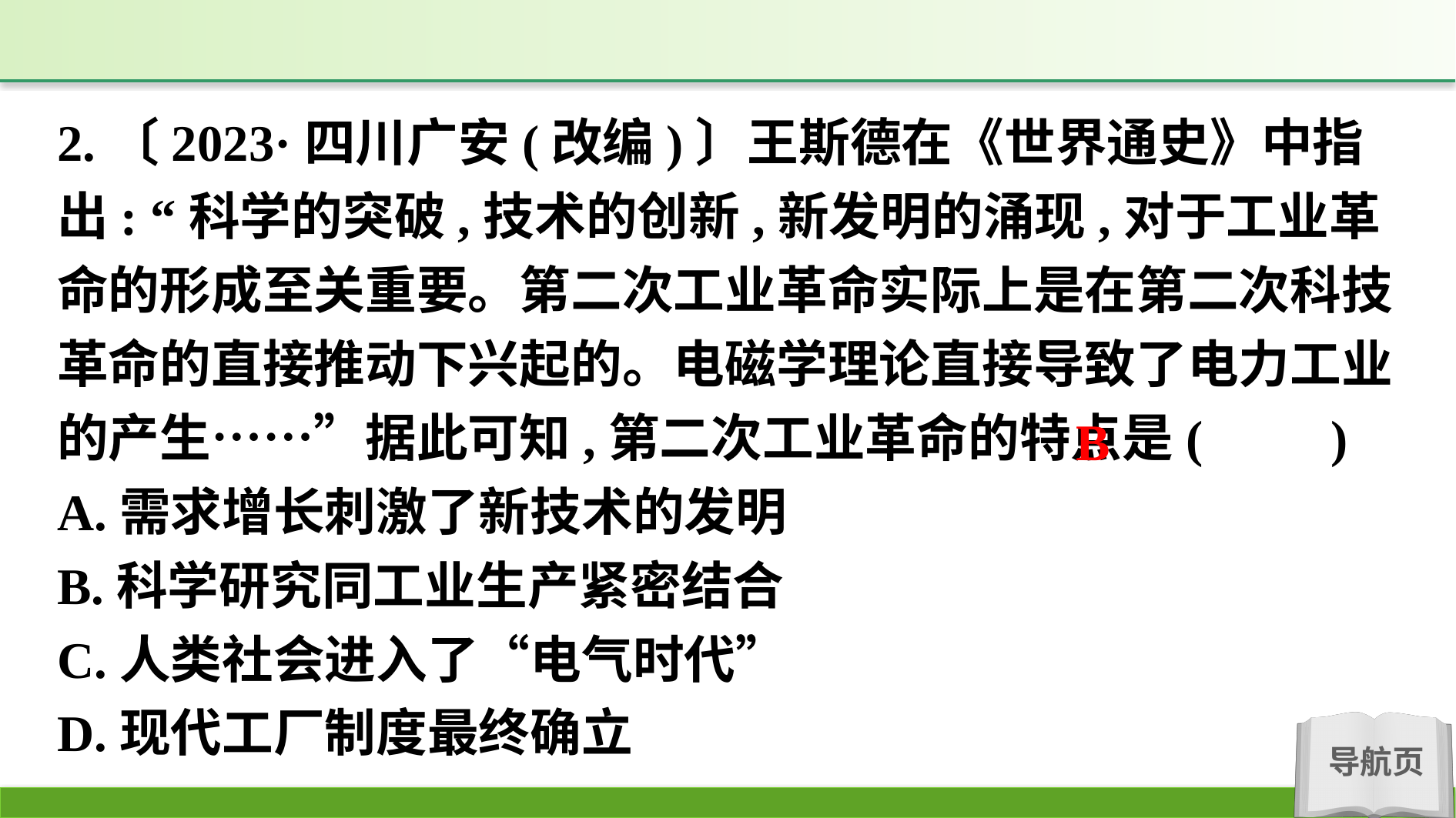

2.〔2023·四川广安(改编)〕王斯德在《世界通史》中指出: “科学的突破,技术的创新,新发明的涌现,对于工业革命的形成至关重要。第二次工业革命实际上是在第二次科技革命的直接推动下兴起的。电磁学理论直接导致了电力工业的产生……”据此可知,第二次工业革命的特点是(　　)
A.需求增长刺激了新技术的发明
B.科学研究同工业生产紧密结合
C.人类社会进入了“电气时代”
D.现代工厂制度最终确立
B